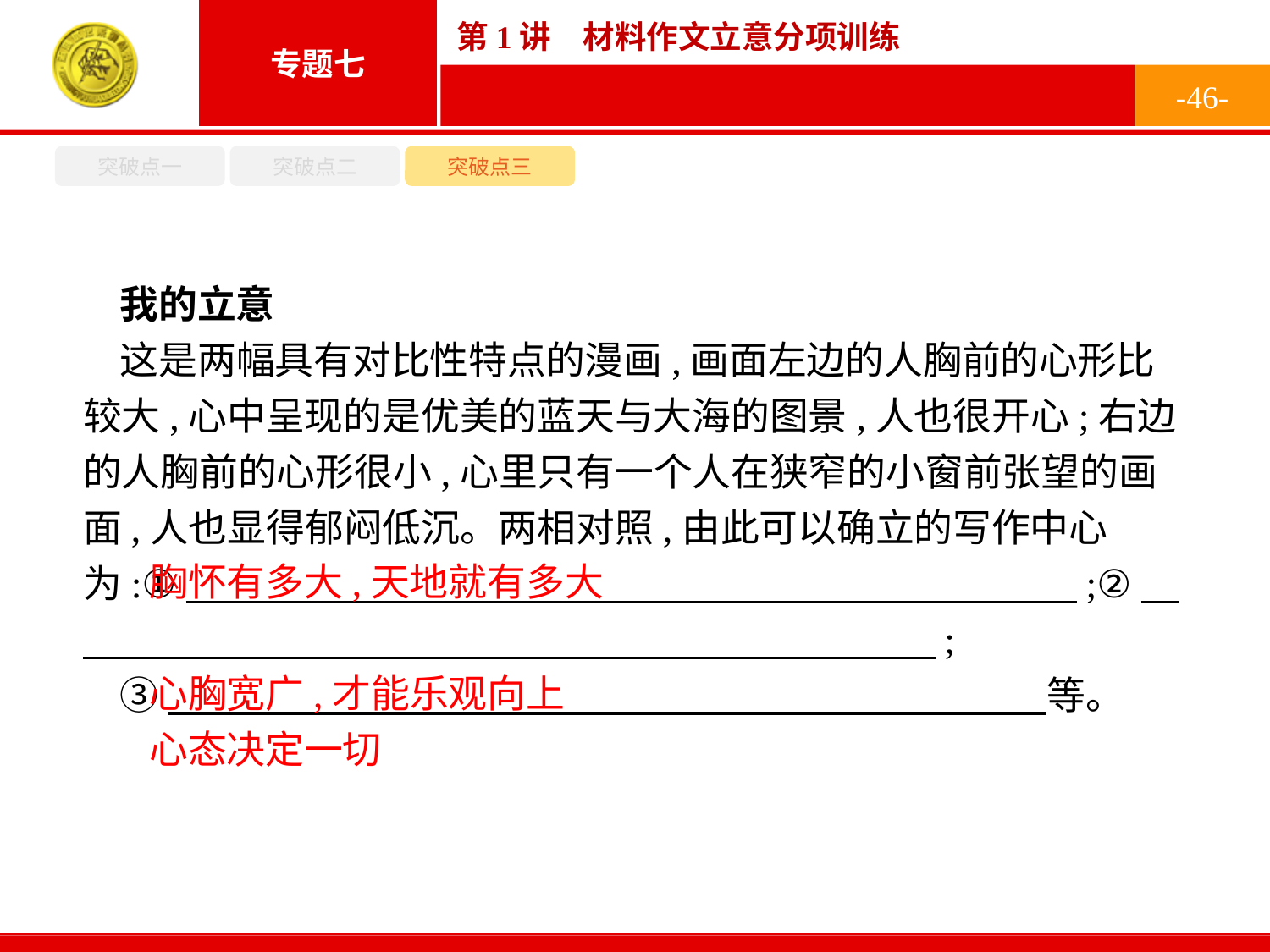

-46-
突破点一
突破点二
突破点三
我的立意
这是两幅具有对比性特点的漫画,画面左边的人胸前的心形比较大,心中呈现的是优美的蓝天与大海的图景,人也很开心;右边的人胸前的心形很小,心里只有一个人在狭窄的小窗前张望的画面,人也显得郁闷低沉。两相对照,由此可以确立的写作中心为:①　　　　　　　　　　　　　　　　　　　　　　　;②　　　　　　　　　　　　　　　　　　　　　　　;
③　　　　　　　　　　　　　　　            　　　　　等。
胸怀有多大,天地就有多大
心胸宽广,才能乐观向上
心态决定一切